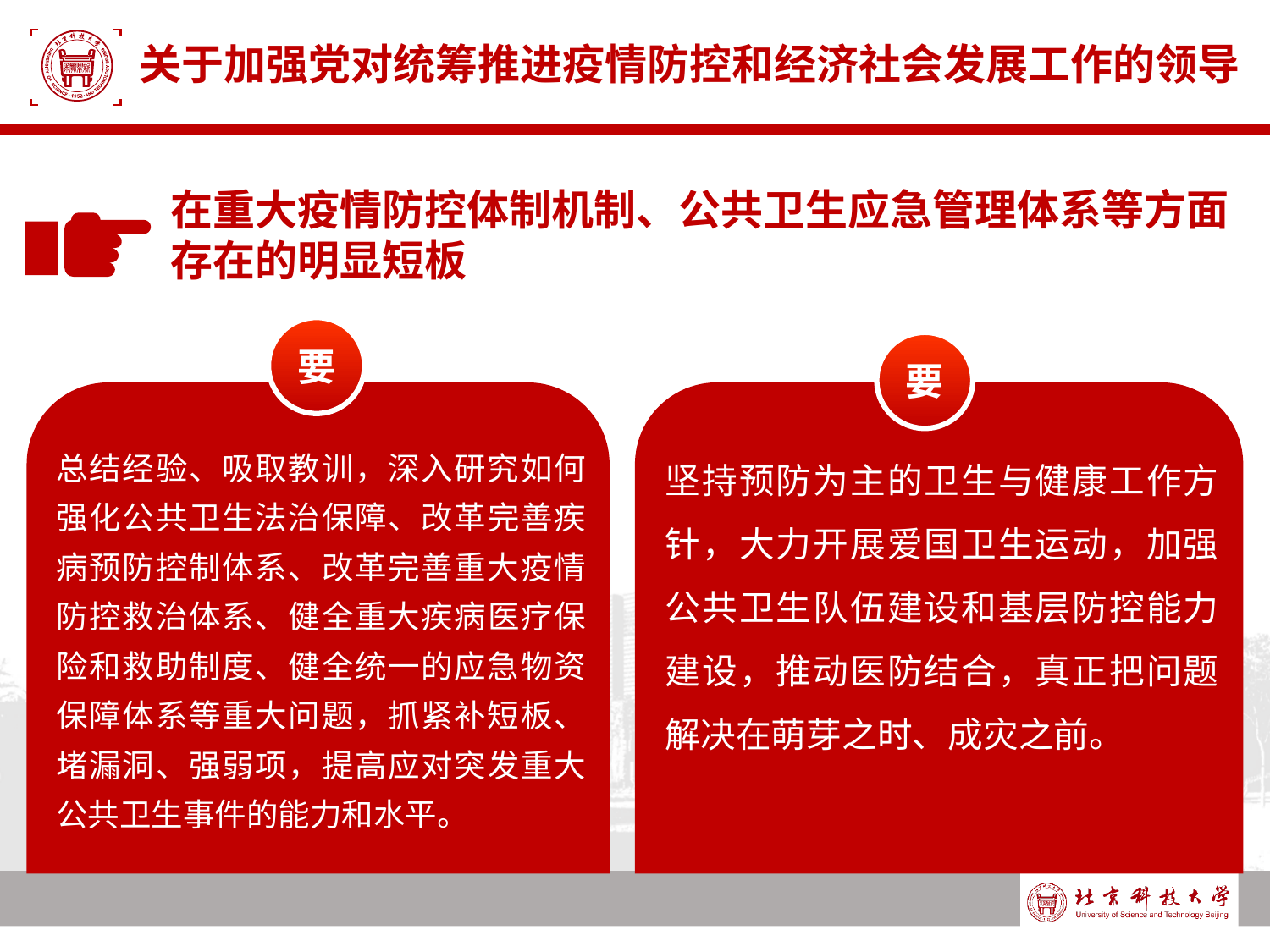

# 关于加强党对统筹推进疫情防控和经济社会发展工作的领导
在重大疫情防控体制机制、公共卫生应急管理体系等方面存在的明显短板

要
要

总结经验、吸取教训，深入研究如何强化公共卫生法治保障、改革完善疾病预防控制体系、改革完善重大疫情防控救治体系、健全重大疾病医疗保险和救助制度、健全统一的应急物资保障体系等重大问题，抓紧补短板、堵漏洞、强弱项，提高应对突发重大公共卫生事件的能力和水平。

坚持预防为主的卫生与健康工作方针，大力开展爱国卫生运动，加强公共卫生队伍建设和基层防控能力建设，推动医防结合，真正把问题解决在萌芽之时、成灾之前。